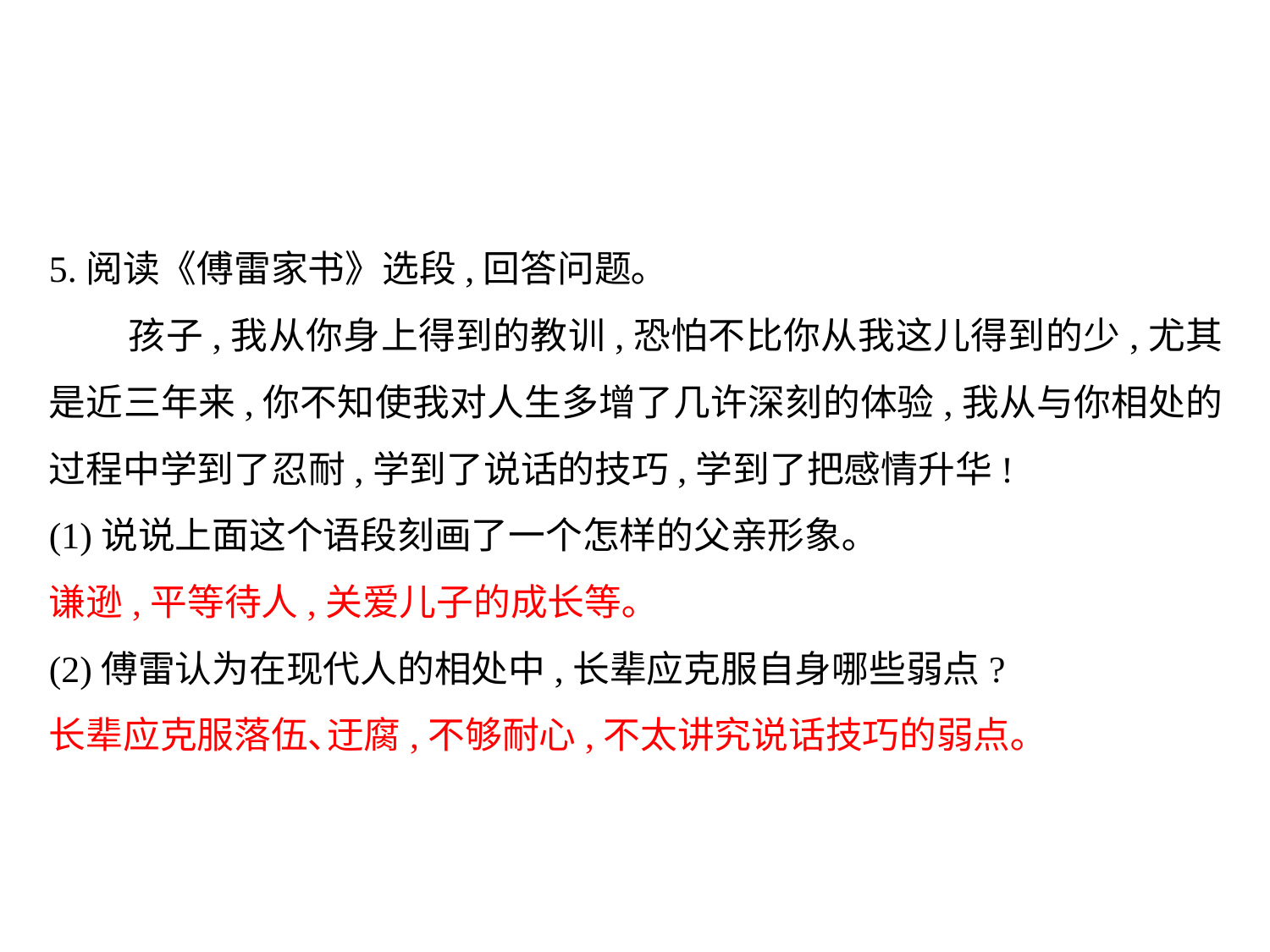

5.阅读《傅雷家书》选段,回答问题｡
        孩子,我从你身上得到的教训,恐怕不比你从我这儿得到的少,尤其是近三年来,你不知使我对人生多增了几许深刻的体验,我从与你相处的过程中学到了忍耐,学到了说话的技巧,学到了把感情升华!
(1)说说上面这个语段刻画了一个怎样的父亲形象｡
谦逊,平等待人,关爱儿子的成长等｡
(2)傅雷认为在现代人的相处中,长辈应克服自身哪些弱点?
长辈应克服落伍､迂腐,不够耐心,不太讲究说话技巧的弱点｡